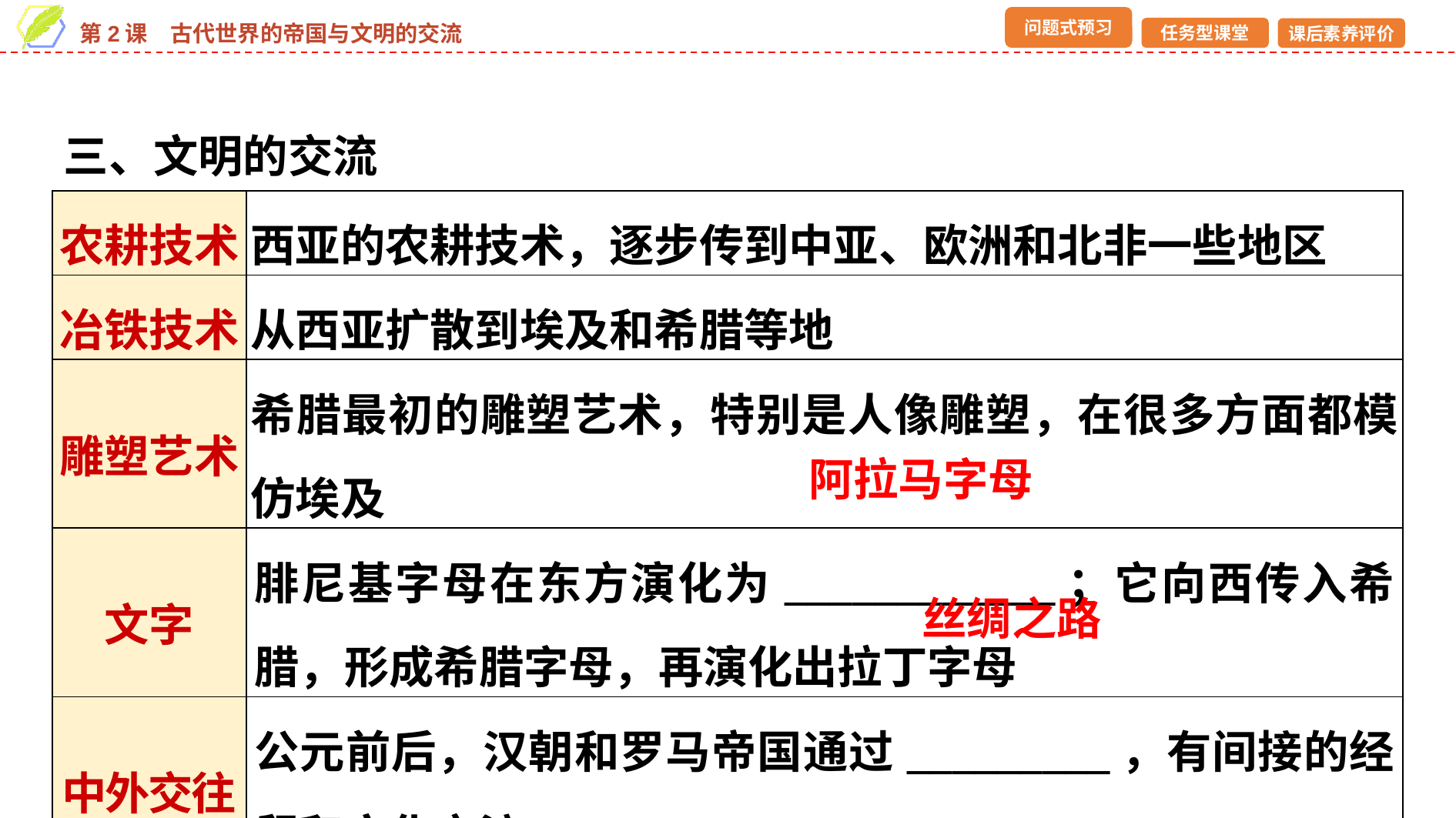

三、文明的交流
| 农耕技术 | 西亚的农耕技术，逐步传到中亚、欧洲和北非一些地区 |
| --- | --- |
| 冶铁技术 | 从西亚扩散到埃及和希腊等地 |
| 雕塑艺术 | 希腊最初的雕塑艺术，特别是人像雕塑，在很多方面都模仿埃及 |
| 文字 | 腓尼基字母在东方演化为\_\_\_\_\_\_\_\_\_\_\_\_；它向西传入希腊，形成希腊字母，再演化出拉丁字母 |
| 中外交往 | 公元前后，汉朝和罗马帝国通过\_\_\_\_\_\_\_\_\_，有间接的经贸和文化交流 |
阿拉马字母
丝绸之路